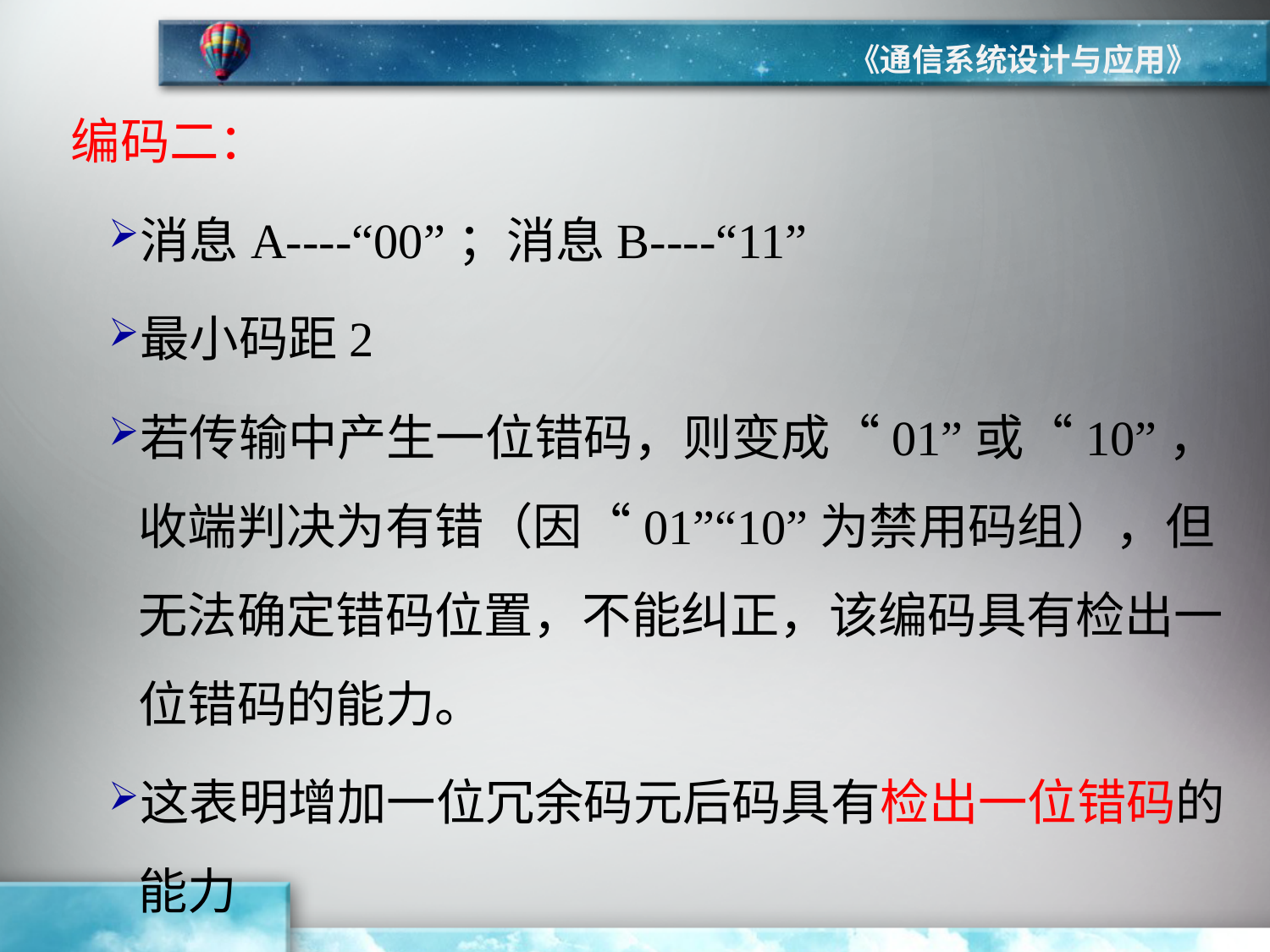

《通信系统设计与应用》
编码二：
消息A----“00”；消息B----“11”
最小码距2
若传输中产生一位错码，则变成“01”或“10”，收端判决为有错（因“01”“10”为禁用码组），但无法确定错码位置，不能纠正，该编码具有检出一位错码的能力。
这表明增加一位冗余码元后码具有检出一位错码的能力